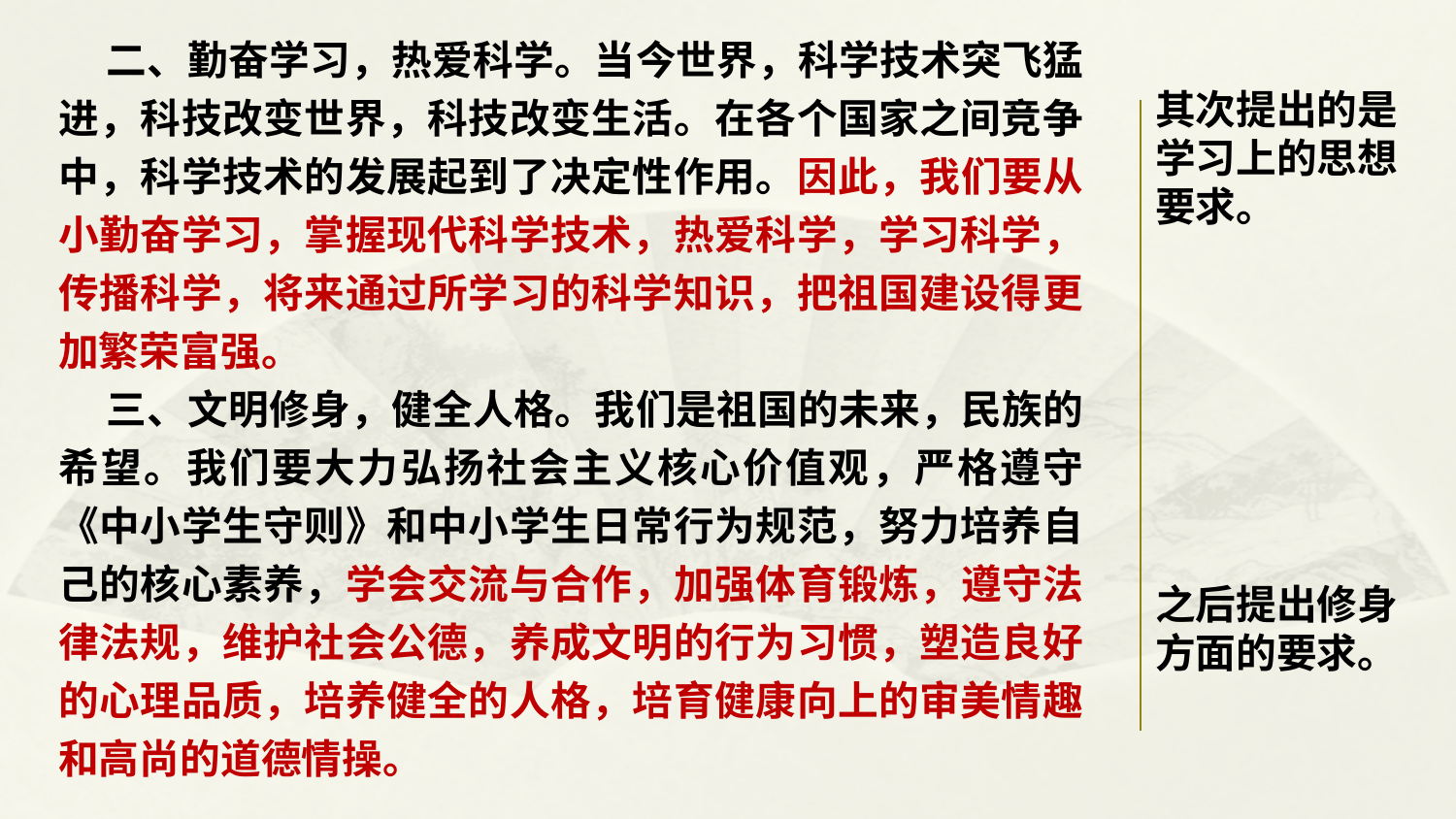

二、勤奋学习，热爱科学。当今世界，科学技术突飞猛进，科技改变世界，科技改变生活。在各个国家之间竞争中，科学技术的发展起到了决定性作用。因此，我们要从小勤奋学习，掌握现代科学技术，热爱科学，学习科学，传播科学，将来通过所学习的科学知识，把祖国建设得更加繁荣富强。
    三、文明修身，健全人格。我们是祖国的未来，民族的希望。我们要大力弘扬社会主义核心价值观，严格遵守《中小学生守则》和中小学生日常行为规范，努力培养自己的核心素养，学会交流与合作，加强体育锻炼，遵守法律法规，维护社会公德，养成文明的行为习惯，塑造良好的心理品质，培养健全的人格，培育健康向上的审美情趣和高尚的道德情操。
其次提出的是学习上的思想要求。
之后提出修身方面的要求。